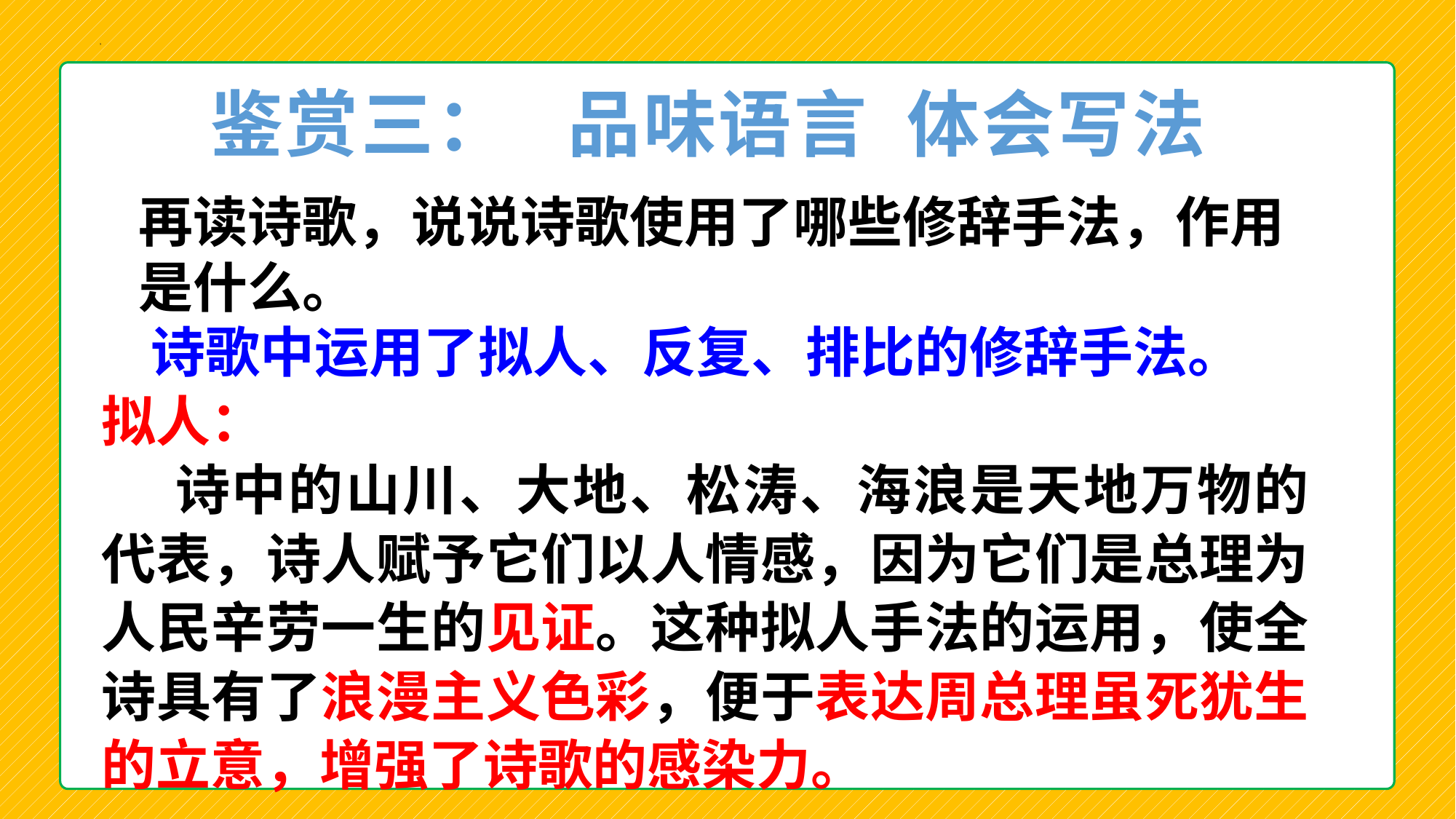

鉴赏三：   品味语言  体会写法
再读诗歌，说说诗歌使用了哪些修辞手法，作用是什么。
     诗歌中运用了拟人、反复、排比的修辞手法。
拟人：
    诗中的山川、大地、松涛、海浪是天地万物的代表，诗人赋予它们以人情感，因为它们是总理为人民辛劳一生的见证。这种拟人手法的运用，使全诗具有了浪漫主义色彩，便于表达周总理虽死犹生的立意，增强了诗歌的感染力。